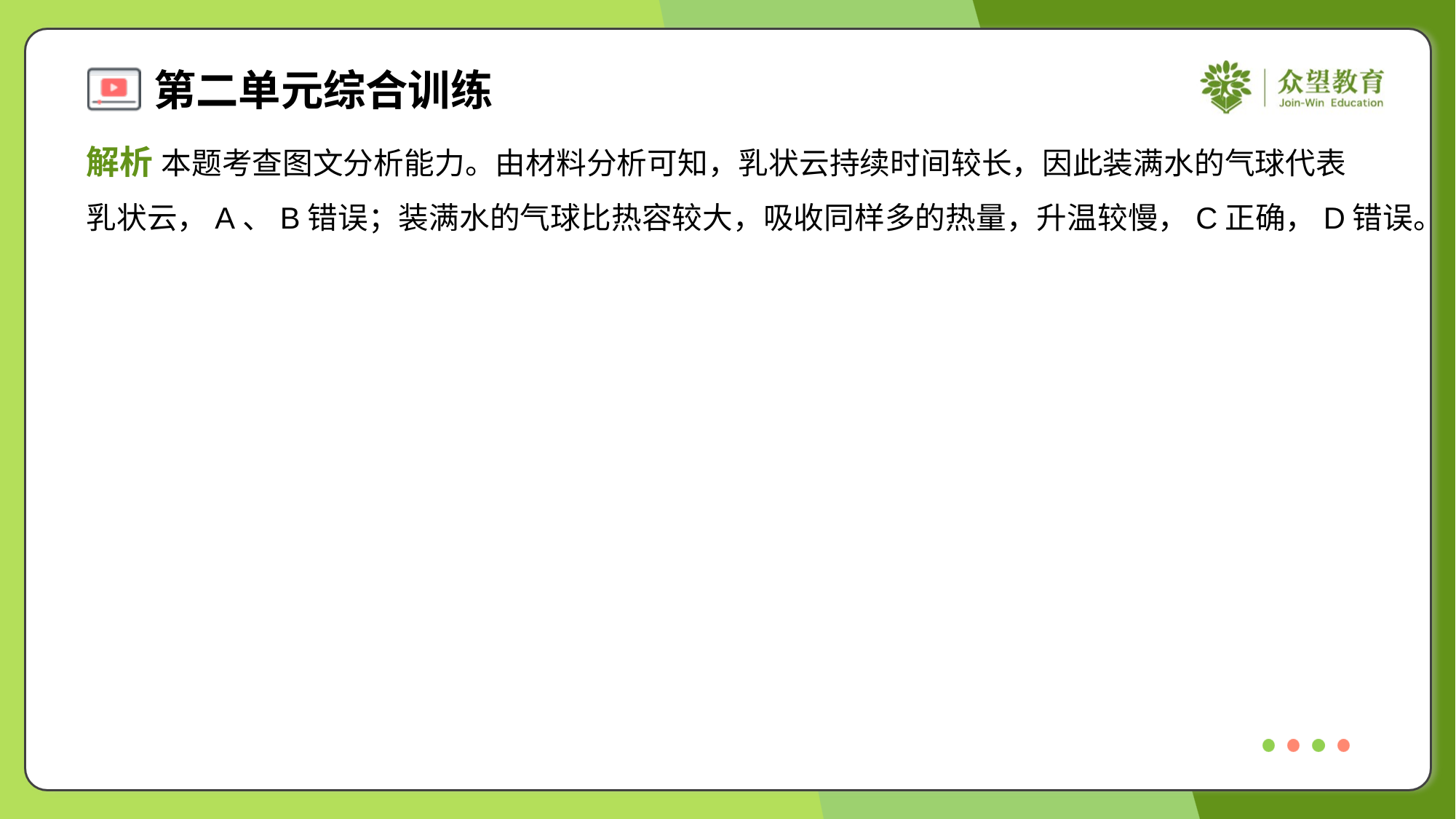

解析 本题考查图文分析能力。由材料分析可知，乳状云持续时间较长，因此装满水的气球代表
乳状云，A、B错误；装满水的气球比热容较大，吸收同样多的热量，升温较慢，C正确，D错误。